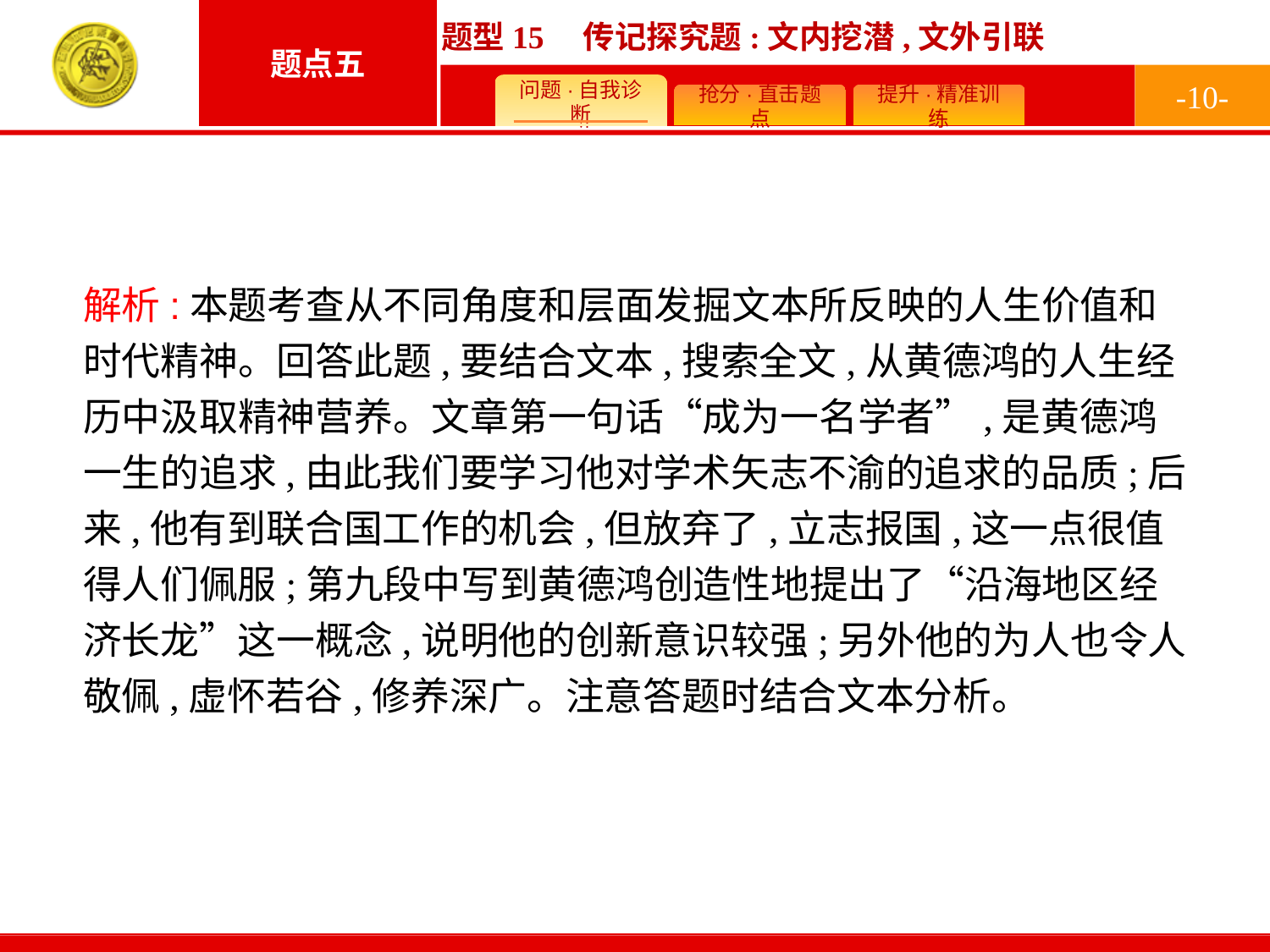

-10-
解析:本题考查从不同角度和层面发掘文本所反映的人生价值和时代精神。回答此题,要结合文本,搜索全文,从黄德鸿的人生经历中汲取精神营养。文章第一句话“成为一名学者”,是黄德鸿一生的追求,由此我们要学习他对学术矢志不渝的追求的品质;后来,他有到联合国工作的机会,但放弃了,立志报国,这一点很值得人们佩服;第九段中写到黄德鸿创造性地提出了“沿海地区经济长龙”这一概念,说明他的创新意识较强;另外他的为人也令人敬佩,虚怀若谷,修养深广。注意答题时结合文本分析。